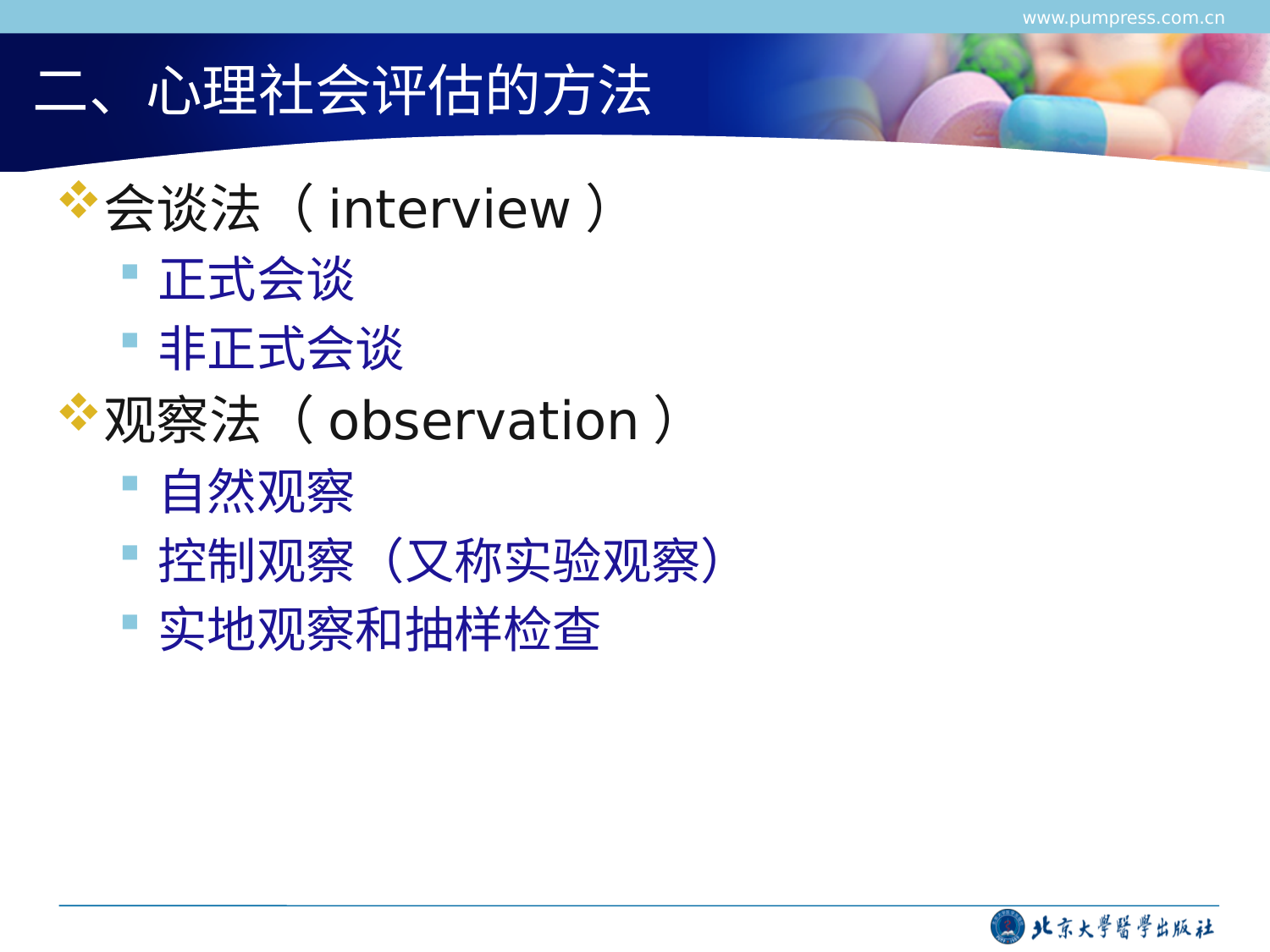

www.pumpress.com.cn
# 二、心理社会评估的方法
会谈法（interview）
正式会谈
非正式会谈
观察法（observation）
自然观察
控制观察（又称实验观察）
实地观察和抽样检查